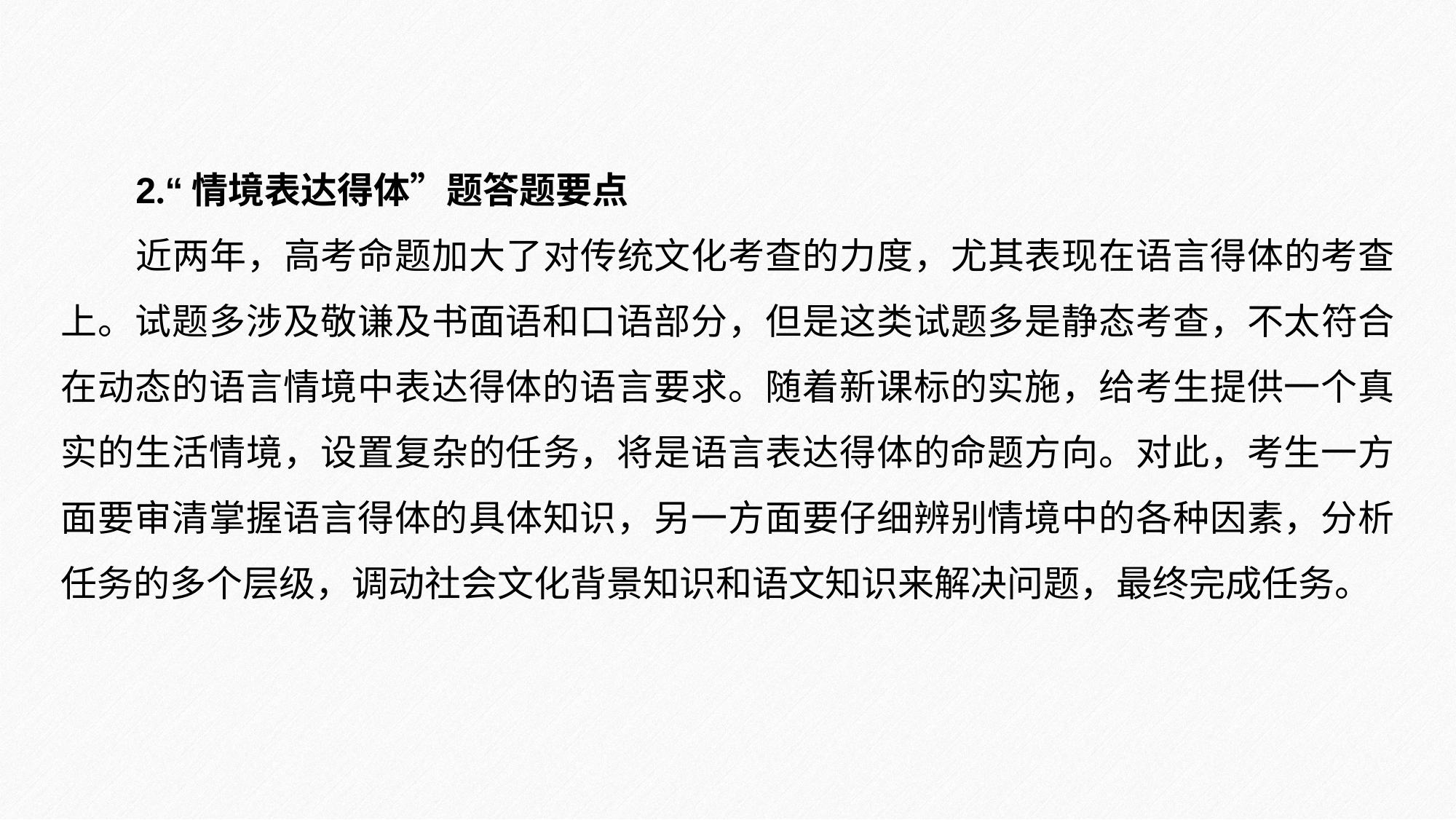

2.“情境表达得体”题答题要点
近两年，高考命题加大了对传统文化考查的力度，尤其表现在语言得体的考查上。试题多涉及敬谦及书面语和口语部分，但是这类试题多是静态考查，不太符合在动态的语言情境中表达得体的语言要求。随着新课标的实施，给考生提供一个真实的生活情境，设置复杂的任务，将是语言表达得体的命题方向。对此，考生一方面要审清掌握语言得体的具体知识，另一方面要仔细辨别情境中的各种因素，分析任务的多个层级，调动社会文化背景知识和语文知识来解决问题，最终完成任务。